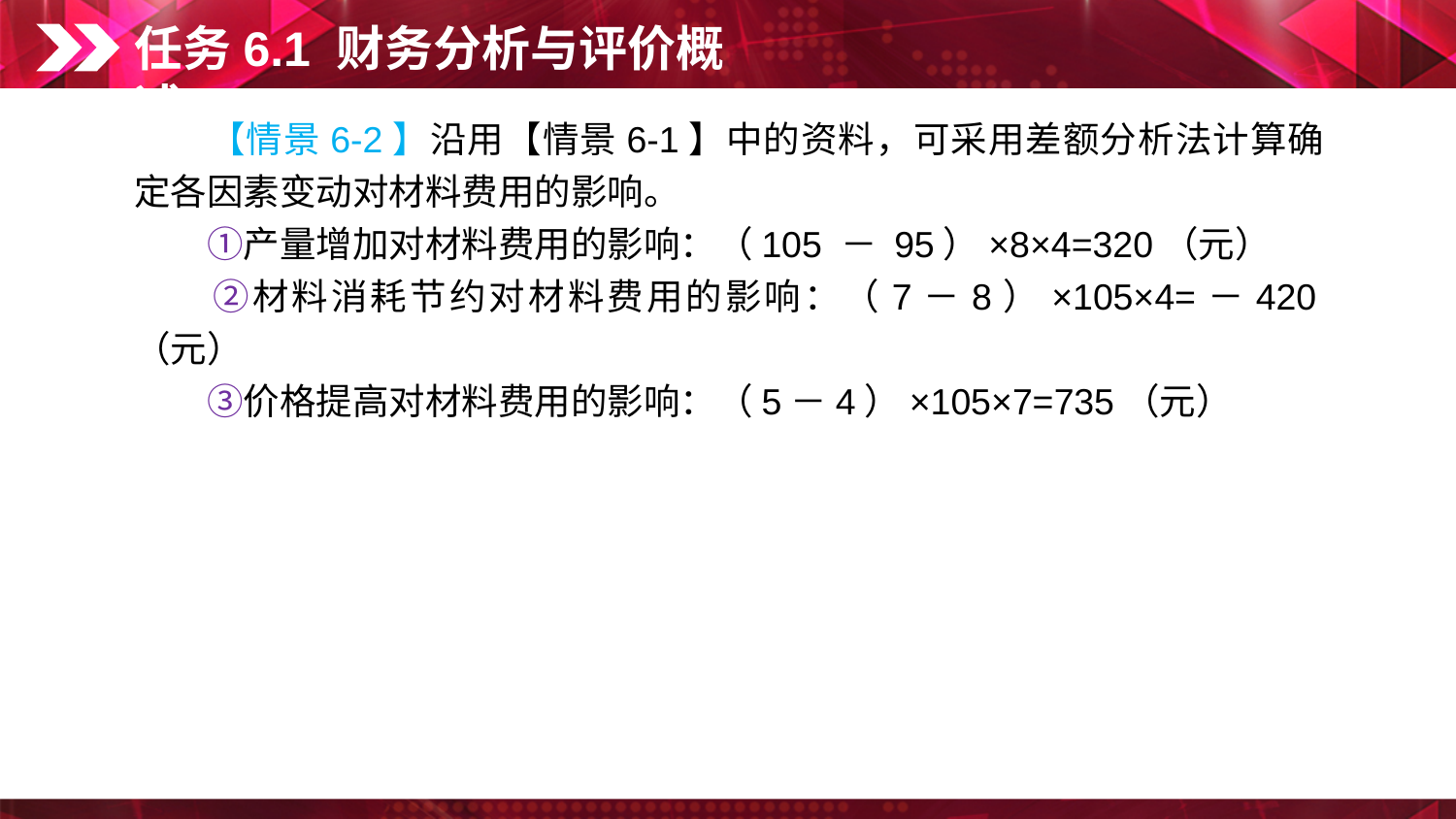

任务6.1 财务分析与评价概述

　　【情景6-2】沿用【情景6-1】中的资料，可采用差额分析法计算确定各因素变动对材料费用的影响。
　　①产量增加对材料费用的影响：（105 － 95）×8×4=320（元）
　　②材料消耗节约对材料费用的影响：（7－8）×105×4=－420（元）
　　③价格提高对材料费用的影响：（5－4）×105×7=735（元）